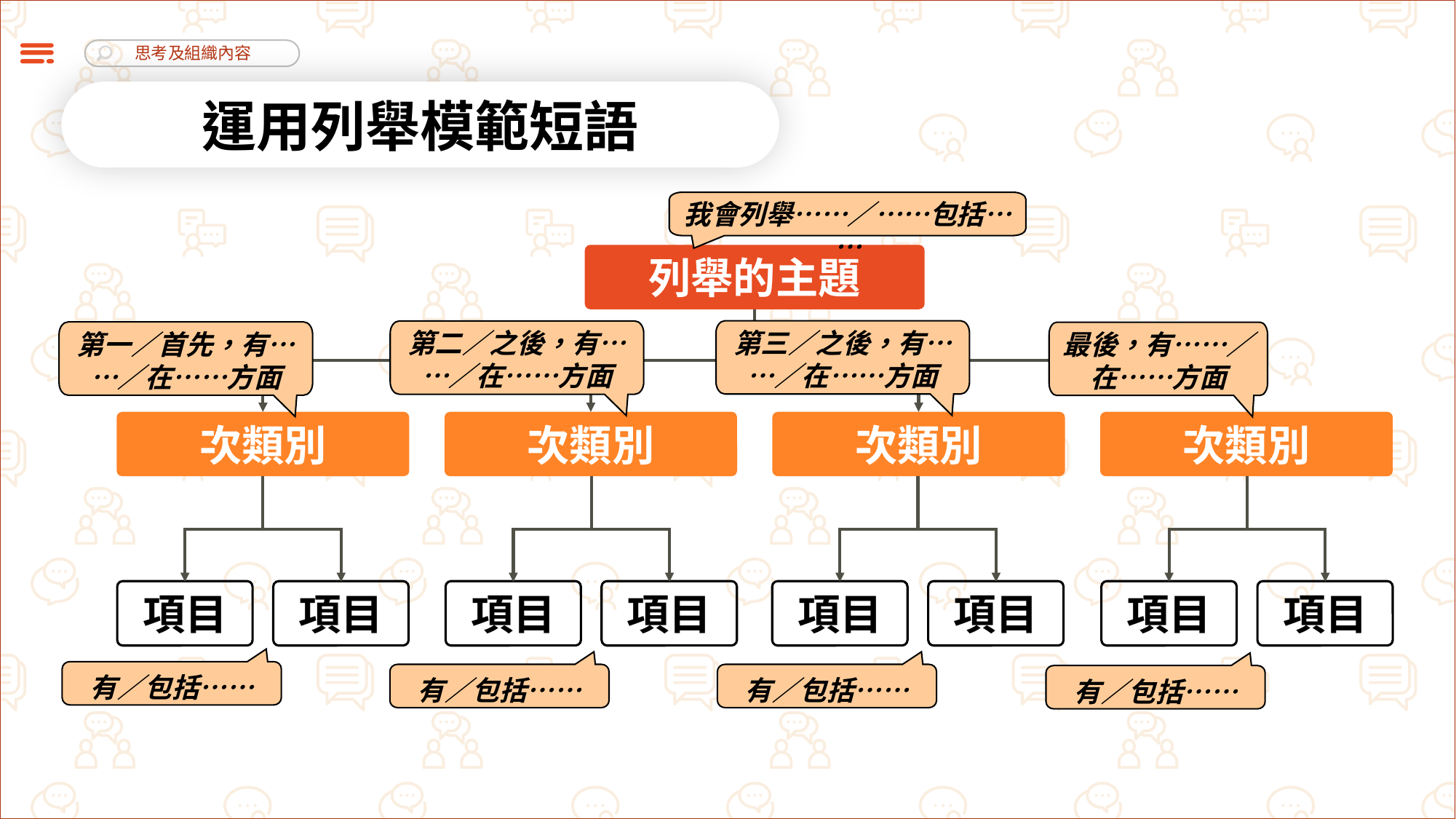

運用列舉模範短語
我會列舉……／……包括……

列舉的主題
第三／之後，有……／在……方面
第二／之後，有……／在……方面
第一／首先，有……／在……方面
最後，有……／在……方面

次類別
次類別
次類別
次類別

項目
項目
項目
項目
項目
項目
項目
項目
有／包括……
有／包括……
有／包括……
有／包括……